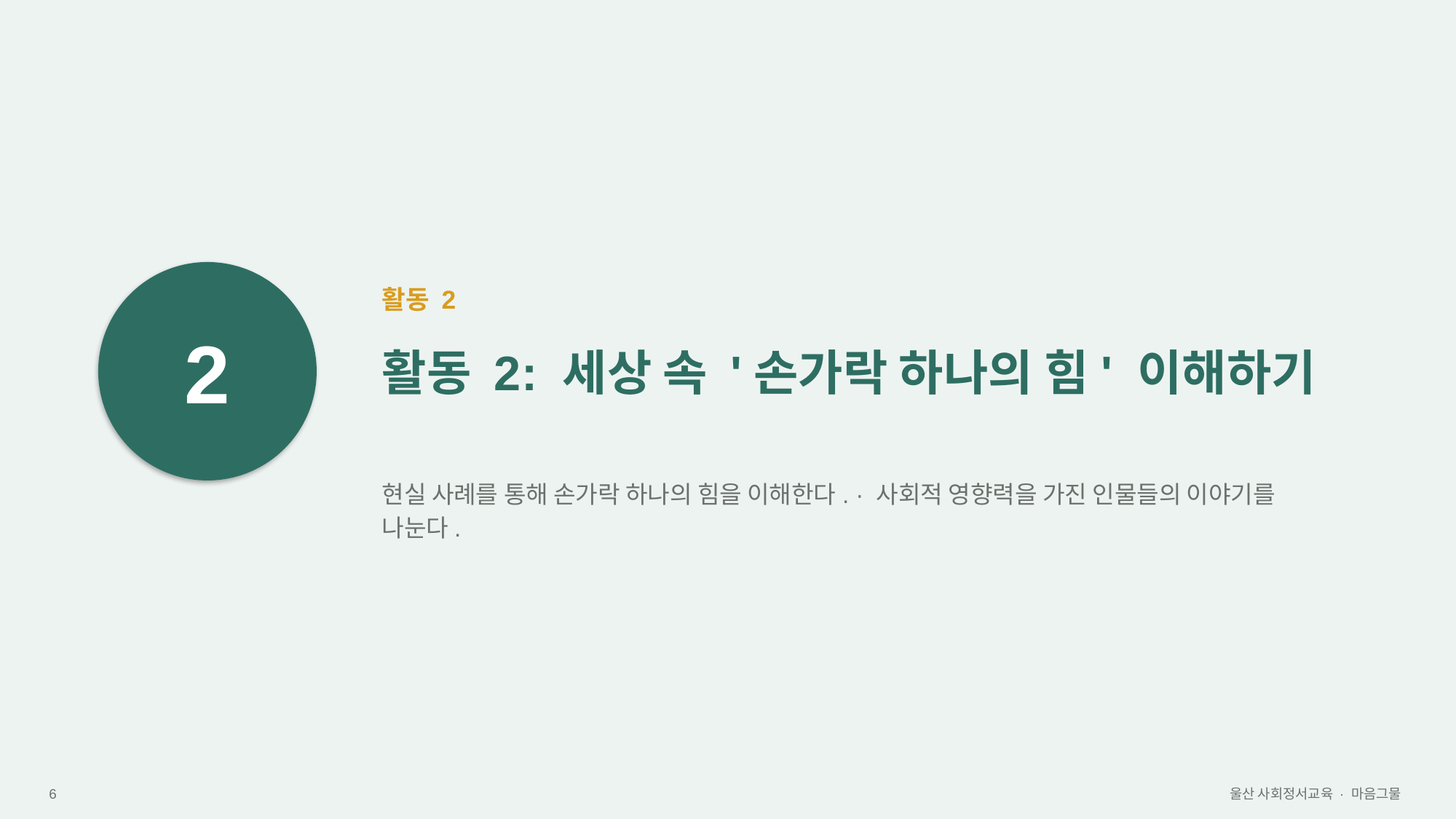

2
활동 2
활동 2: 세상 속 '손가락 하나의 힘' 이해하기
현실 사례를 통해 손가락 하나의 힘을 이해한다. · 사회적 영향력을 가진 인물들의 이야기를 나눈다.
6
울산 사회정서교육 · 마음그물